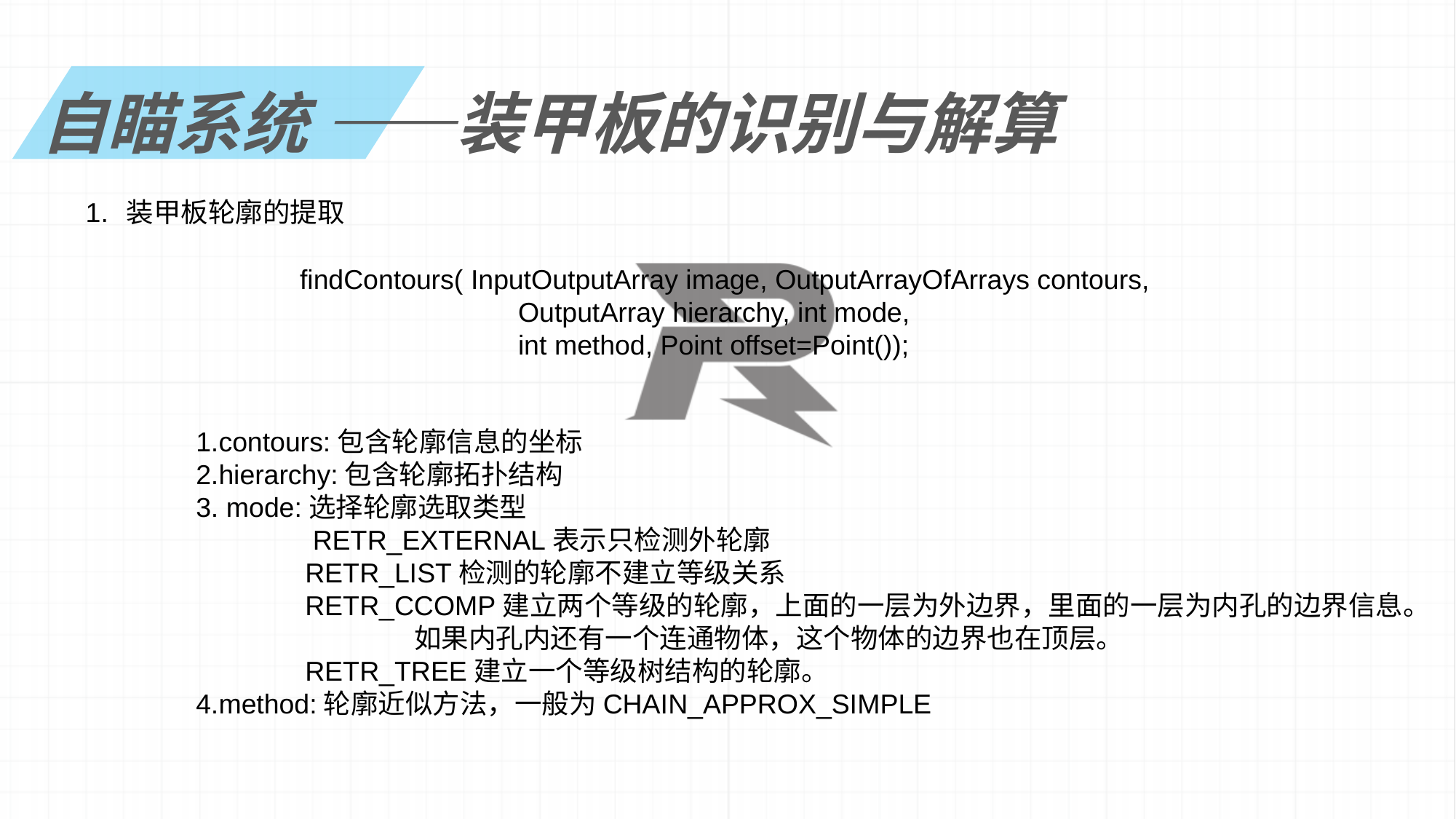

自瞄系统 ——装甲板的识别与解算
装甲板轮廓的提取

findContours( InputOutputArray image, OutputArrayOfArrays contours,
		OutputArray hierarchy, int mode,
		int method, Point offset=Point());

1.contours:包含轮廓信息的坐标
2.hierarchy:包含轮廓拓扑结构
3. mode:选择轮廓选取类型
	 RETR_EXTERNAL表示只检测外轮廓
	RETR_LIST检测的轮廓不建立等级关系
	RETR_CCOMP建立两个等级的轮廓，上面的一层为外边界，里面的一层为内孔的边界信息。		如果内孔内还有一个连通物体，这个物体的边界也在顶层。
	RETR_TREE建立一个等级树结构的轮廓。
4.method:轮廓近似方法，一般为CHAIN_APPROX_SIMPLE